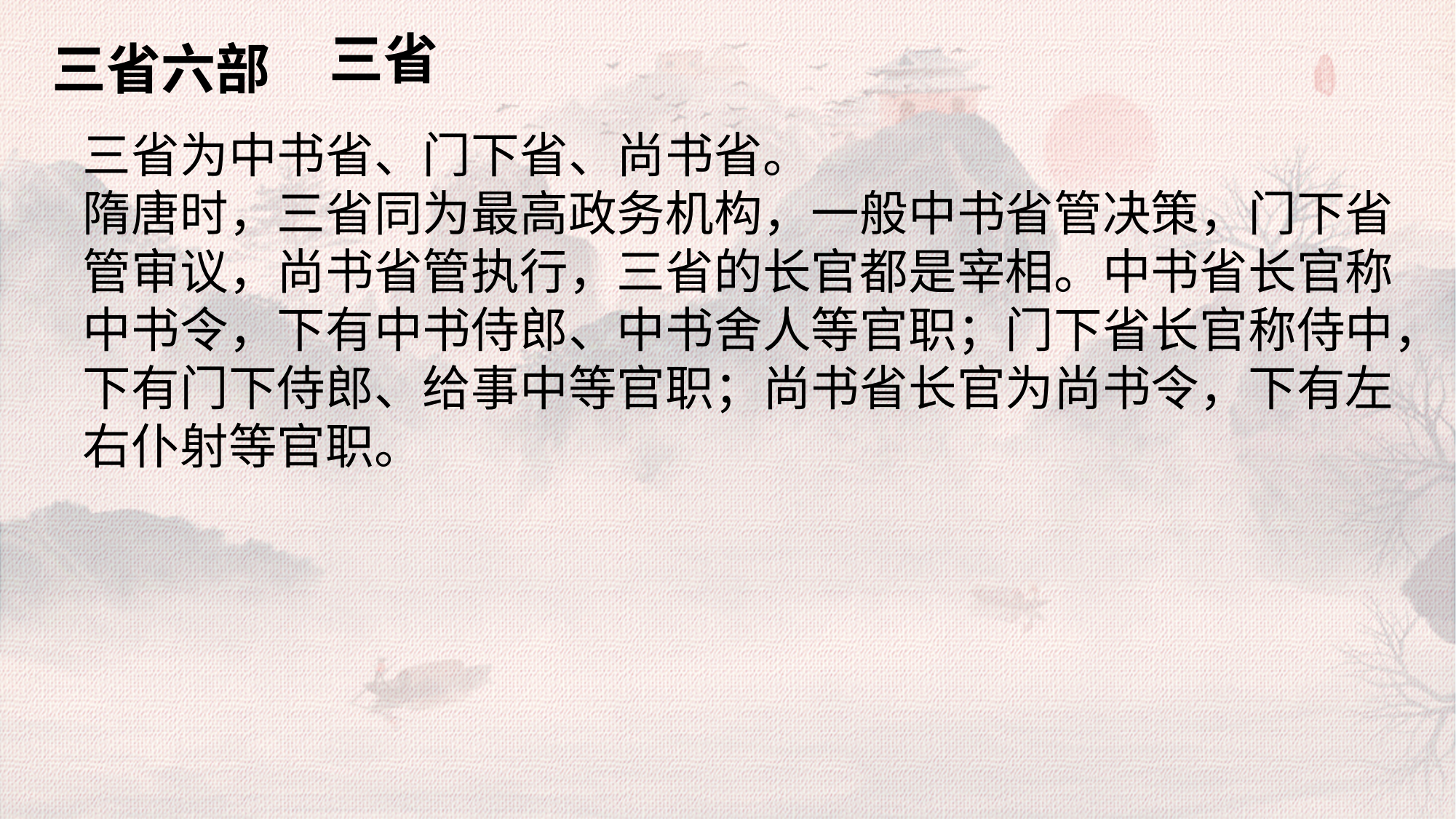

三省
三省六部
三省为中书省、门下省、尚书省。
隋唐时，三省同为最高政务机构，一般中书省管决策，门下省管审议，尚书省管执行，三省的长官都是宰相。中书省长官称中书令，下有中书侍郎、中书舍人等官职；门下省长官称侍中，下有门下侍郎、给事中等官职；尚书省长官为尚书令，下有左右仆射等官职。